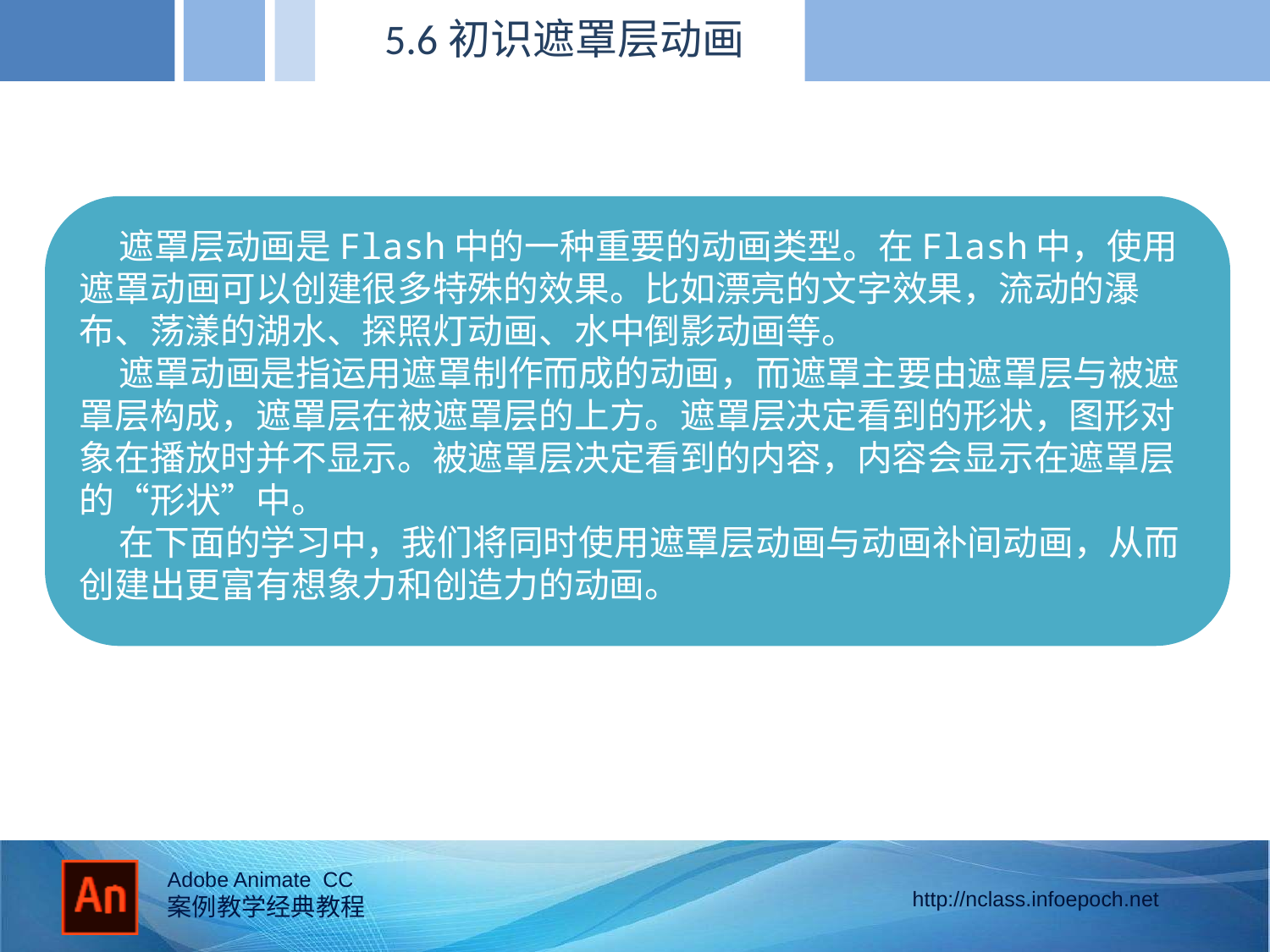

5.6初识遮罩层动画
    遮罩层动画是Flash中的一种重要的动画类型。在Flash中，使用遮罩动画可以创建很多特殊的效果。比如漂亮的文字效果，流动的瀑布、荡漾的湖水、探照灯动画、水中倒影动画等。
    遮罩动画是指运用遮罩制作而成的动画，而遮罩主要由遮罩层与被遮罩层构成，遮罩层在被遮罩层的上方。遮罩层决定看到的形状，图形对象在播放时并不显示。被遮罩层决定看到的内容，内容会显示在遮罩层的“形状”中。
    在下面的学习中，我们将同时使用遮罩层动画与动画补间动画，从而创建出更富有想象力和创造力的动画。